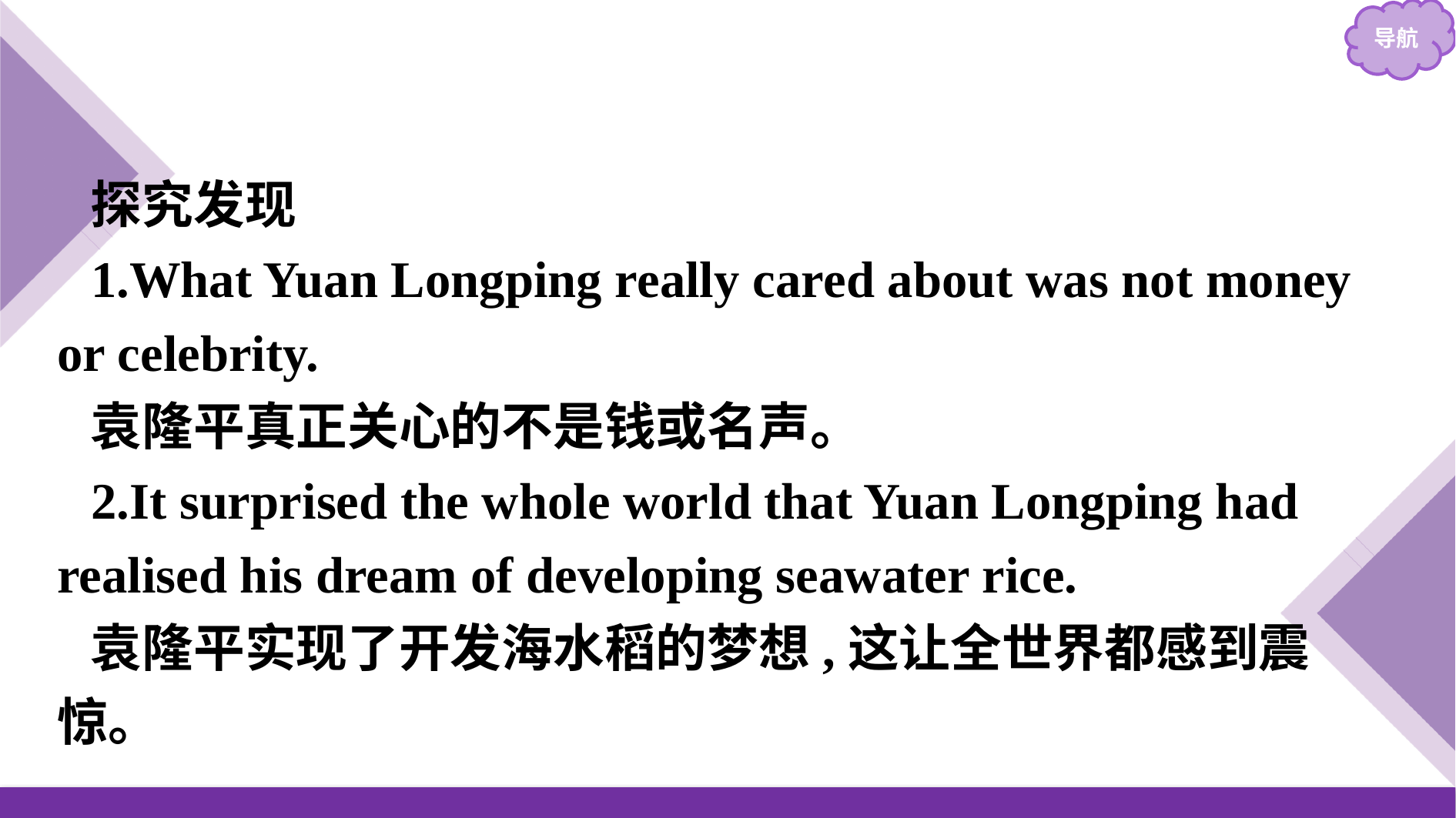

探究发现
1.What Yuan Longping really cared about was not money or celebrity.
袁隆平真正关心的不是钱或名声。
2.It surprised the whole world that Yuan Longping had realised his dream of developing seawater rice.
袁隆平实现了开发海水稻的梦想,这让全世界都感到震惊。